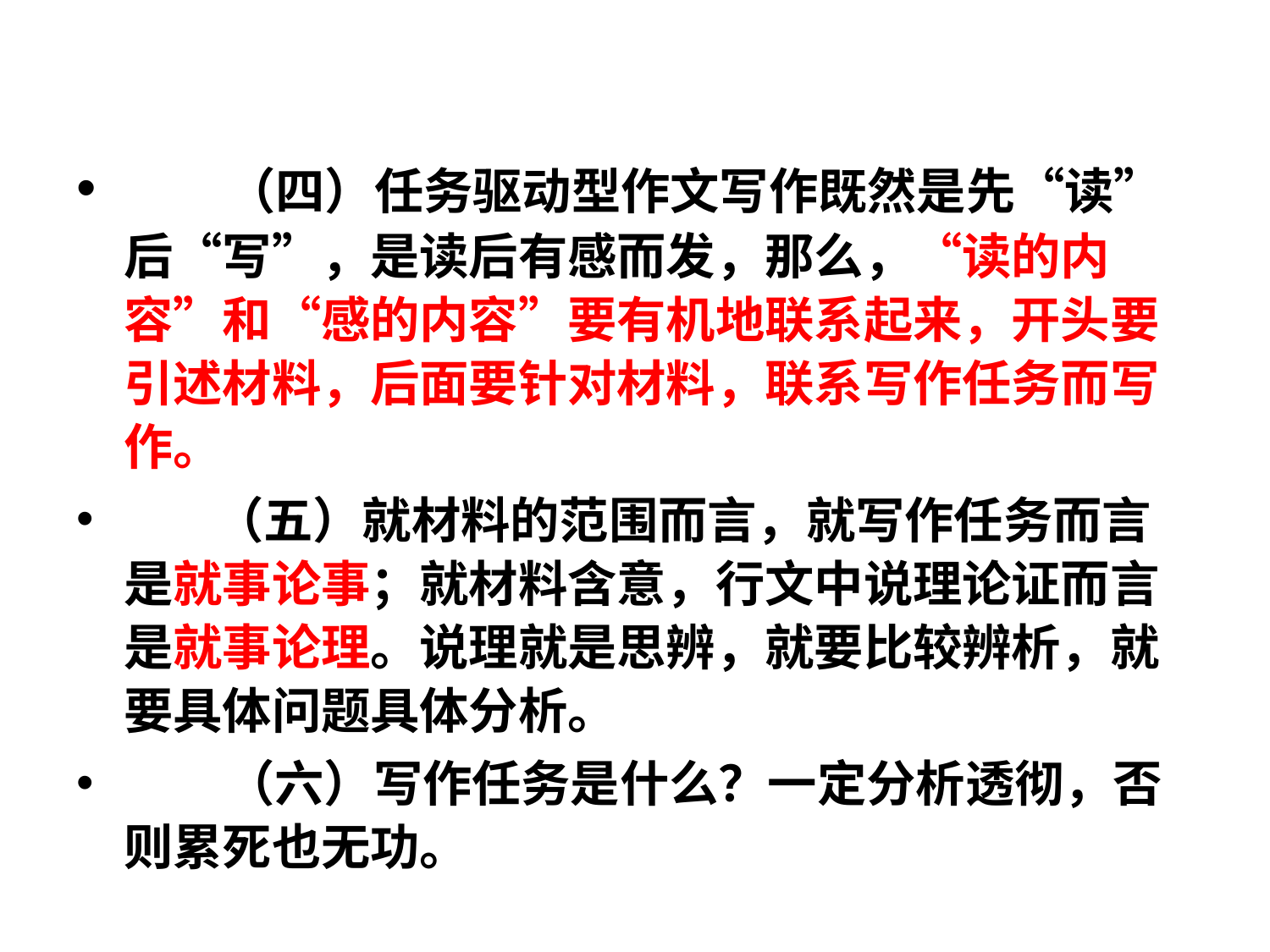

（四）任务驱动型作文写作既然是先“读”后“写”，是读后有感而发，那么，“读的内容”和“感的内容”要有机地联系起来，开头要引述材料，后面要针对材料，联系写作任务而写作。
       （五）就材料的范围而言，就写作任务而言是就事论事；就材料含意，行文中说理论证而言是就事论理。说理就是思辨，就要比较辨析，就要具体问题具体分析。
        （六）写作任务是什么？一定分析透彻，否则累死也无功。